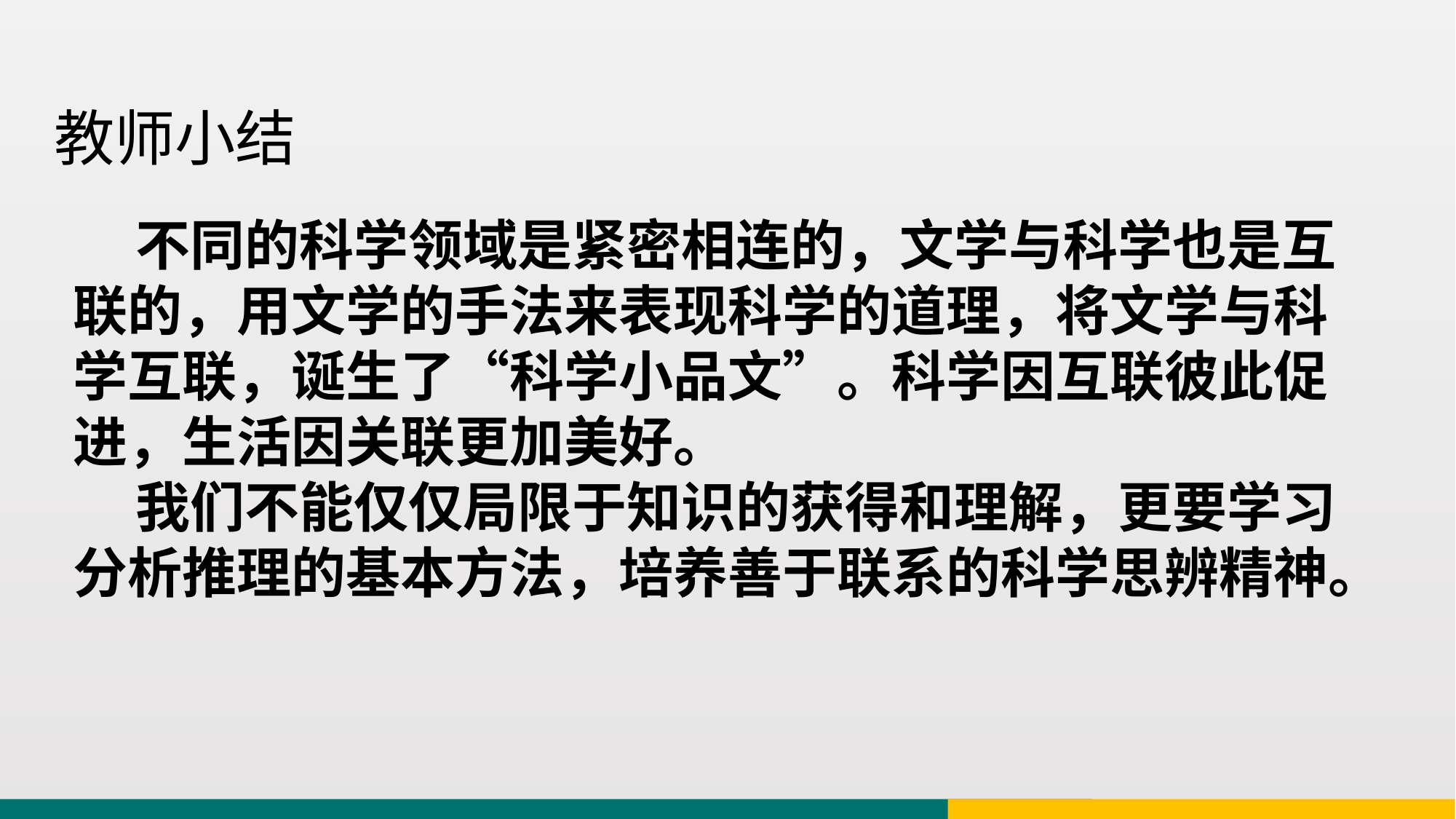

教师小结
    不同的科学领域是紧密相连的，文学与科学也是互联的，用文学的手法来表现科学的道理，将文学与科学互联，诞生了“科学小品文”。科学因互联彼此促进，生活因关联更加美好。
    我们不能仅仅局限于知识的获得和理解，更要学习分析推理的基本方法，培养善于联系的科学思辨精神。